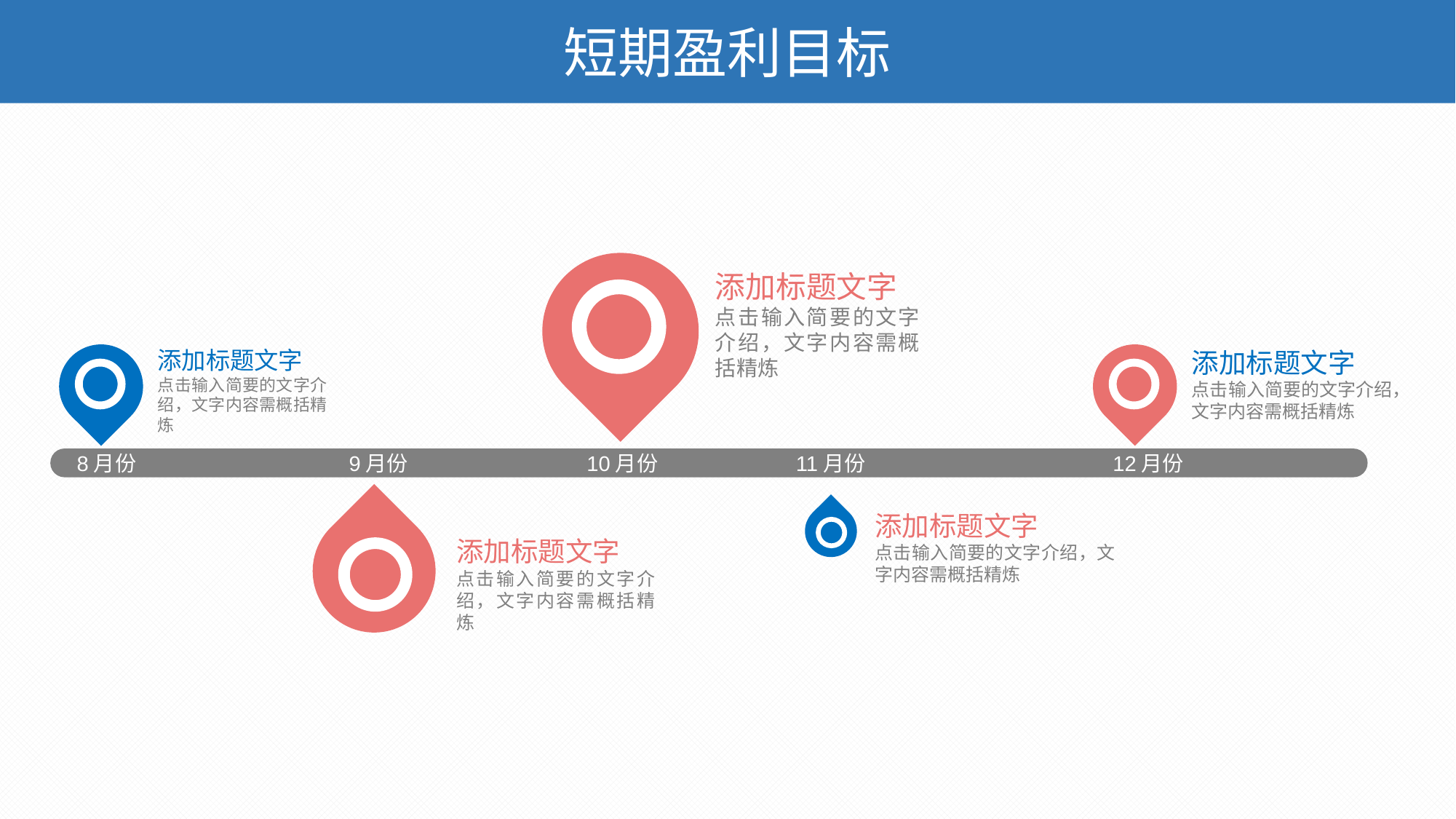

短期盈利目标

添加标题文字
点击输入简要的文字介绍，文字内容需概括精炼
添加标题文字
点击输入简要的文字介绍，文字内容需概括精炼
添加标题文字
点击输入简要的文字介绍，文字内容需概括精炼

8月份
9月份
10月份
11月份
12月份

添加标题文字
点击输入简要的文字介绍，文字内容需概括精炼

添加标题文字
点击输入简要的文字介绍，文字内容需概括精炼